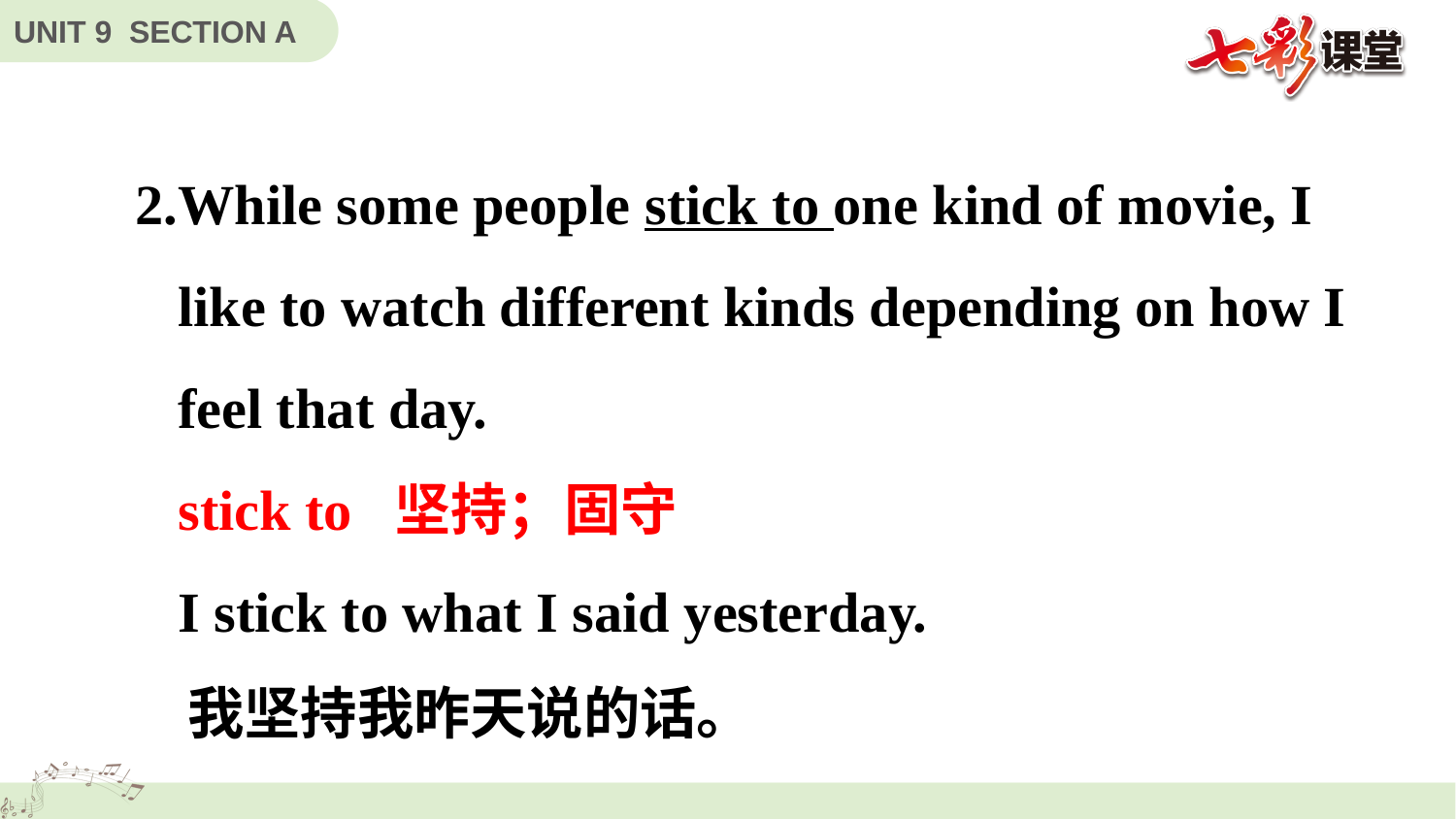

2.While some people stick to one kind of movie, I
   like to watch different kinds depending on how I
   feel that day.
   stick to  坚持；固守
   I stick to what I said yesterday.
   我坚持我昨天说的话。